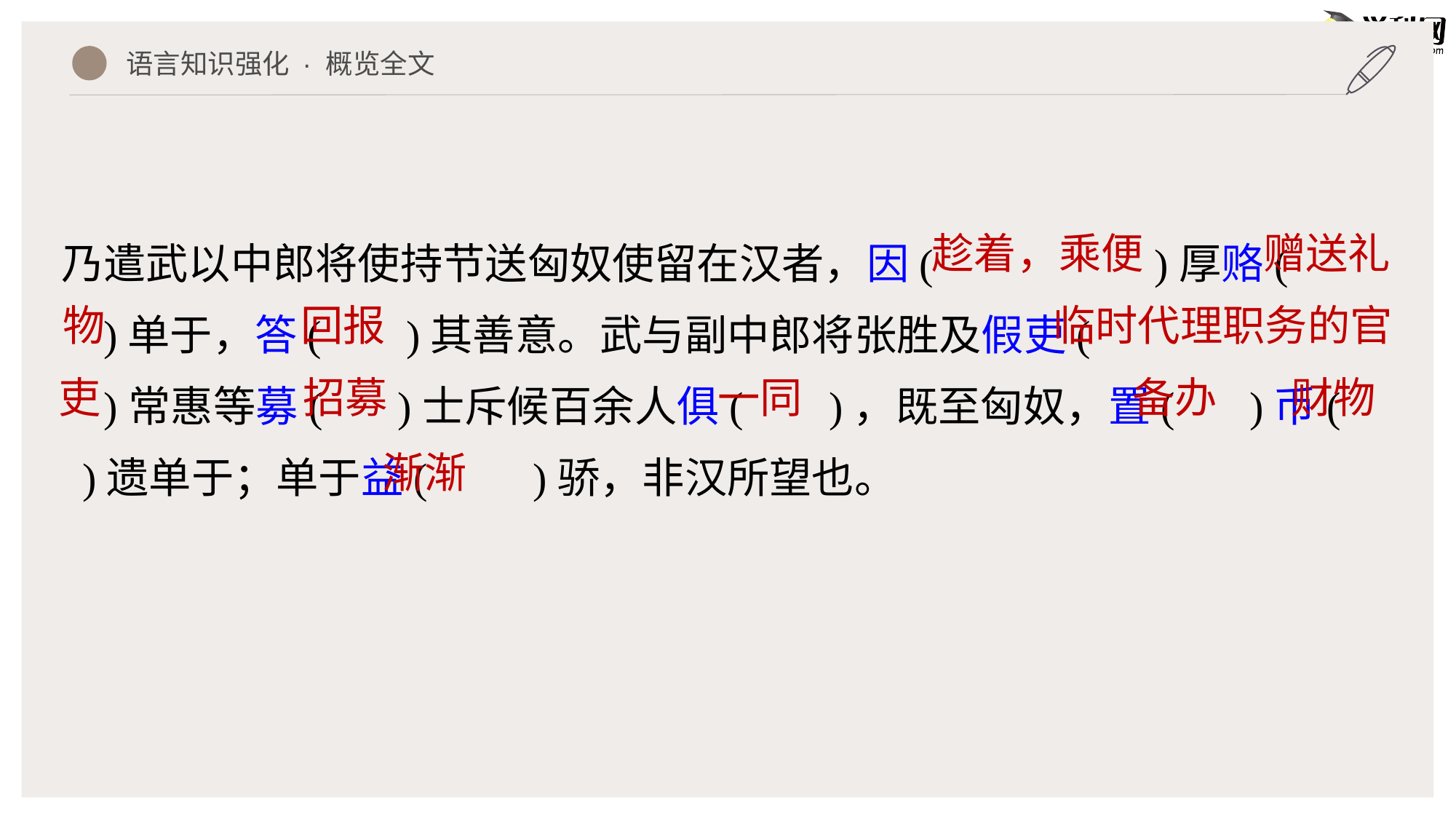

语言知识强化 · 概览全文

乃遣武以中郎将使持节送匈奴使留在汉者，因(                     )厚赂(
    )单于，答(        )其善意。武与副中郎将张胜及假吏(
    )常惠等募(       )士斥候百余人俱(        )，既至匈奴，置(       )币(        )遗单于；单于益(          )骄，非汉所望也。
趁着，乘便
赠送礼
物
回报
临时代理职务的官
吏
招募
一同
备办
财物
渐渐